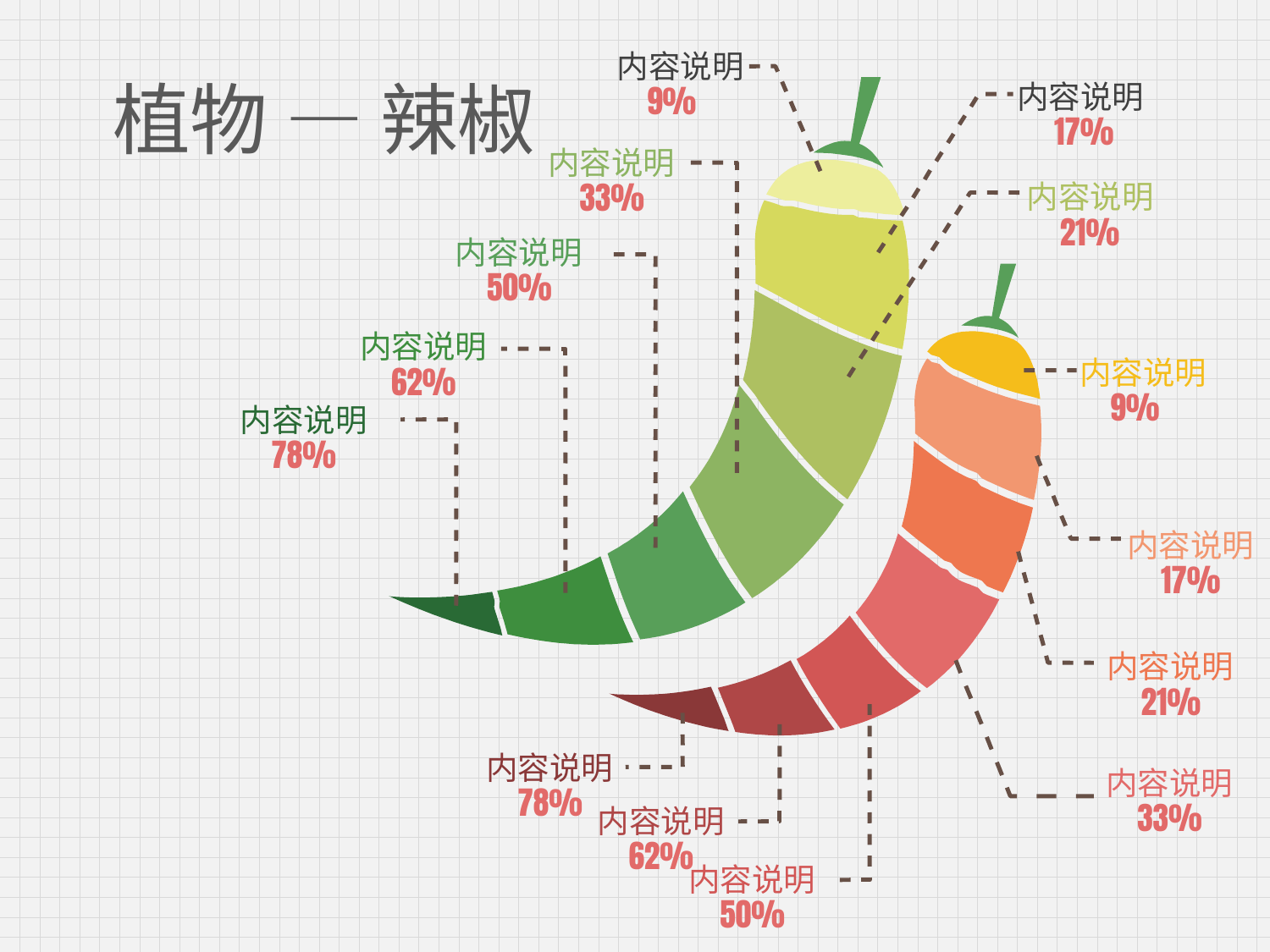

# 植物 — 辣椒
内容说明

内容说明
9%

17%
内容说明

内容说明
33%

21%
内容说明

50%
内容说明

内容说明
62%

9%
内容说明

78%

内容说明

17%
内容说明

21%

内容说明
内容说明
78%
33%
内容说明
62%
内容说明
50%